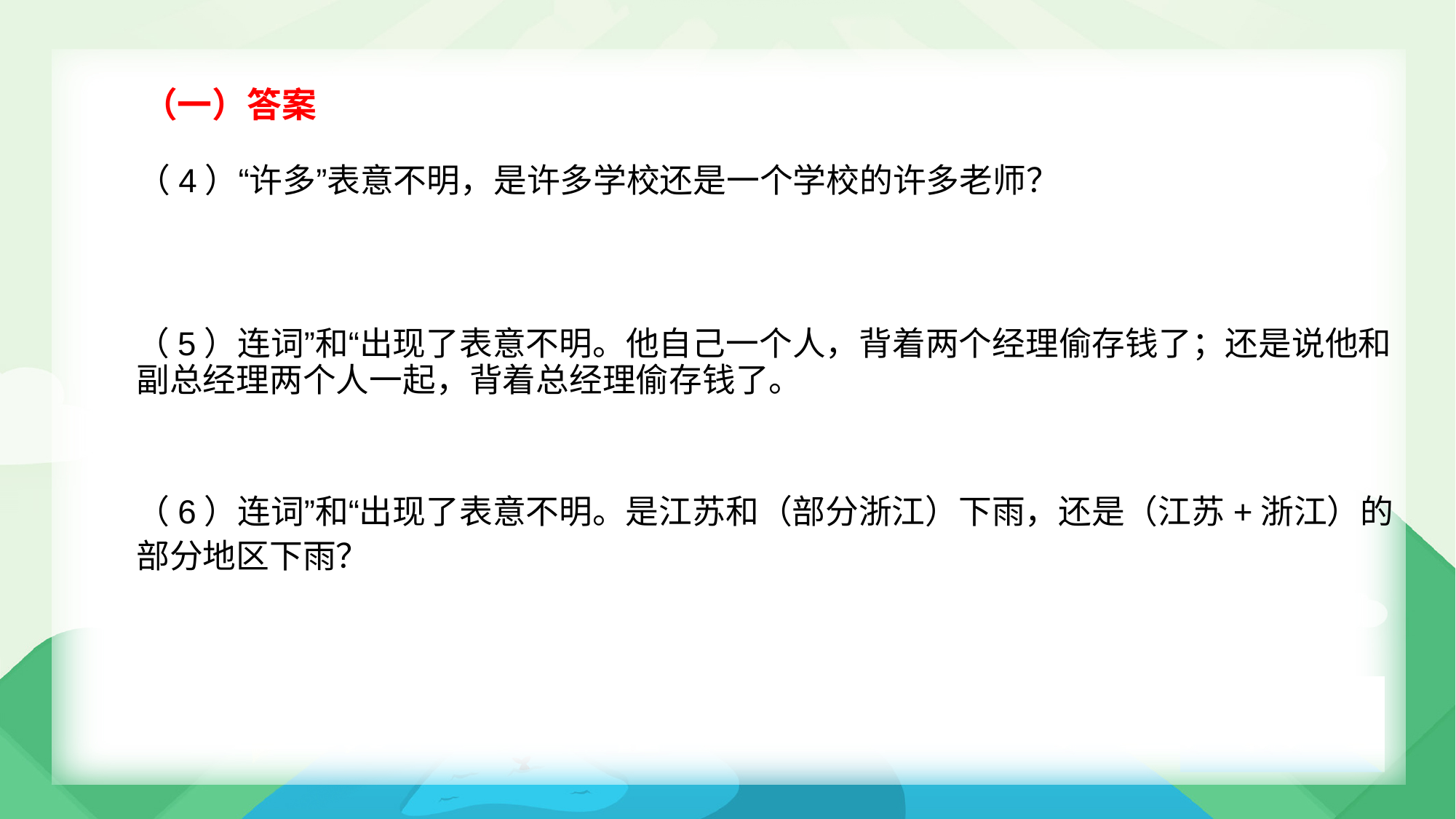

（一）答案
（4）“许多”表意不明，是许多学校还是一个学校的许多老师？
（5）连词”和“出现了表意不明。他自己一个人，背着两个经理偷存钱了；还是说他和
副总经理两个人一起，背着总经理偷存钱了。

（6）连词”和“出现了表意不明。是江苏和（部分浙江）下雨，还是（江苏+浙江）的
部分地区下雨？